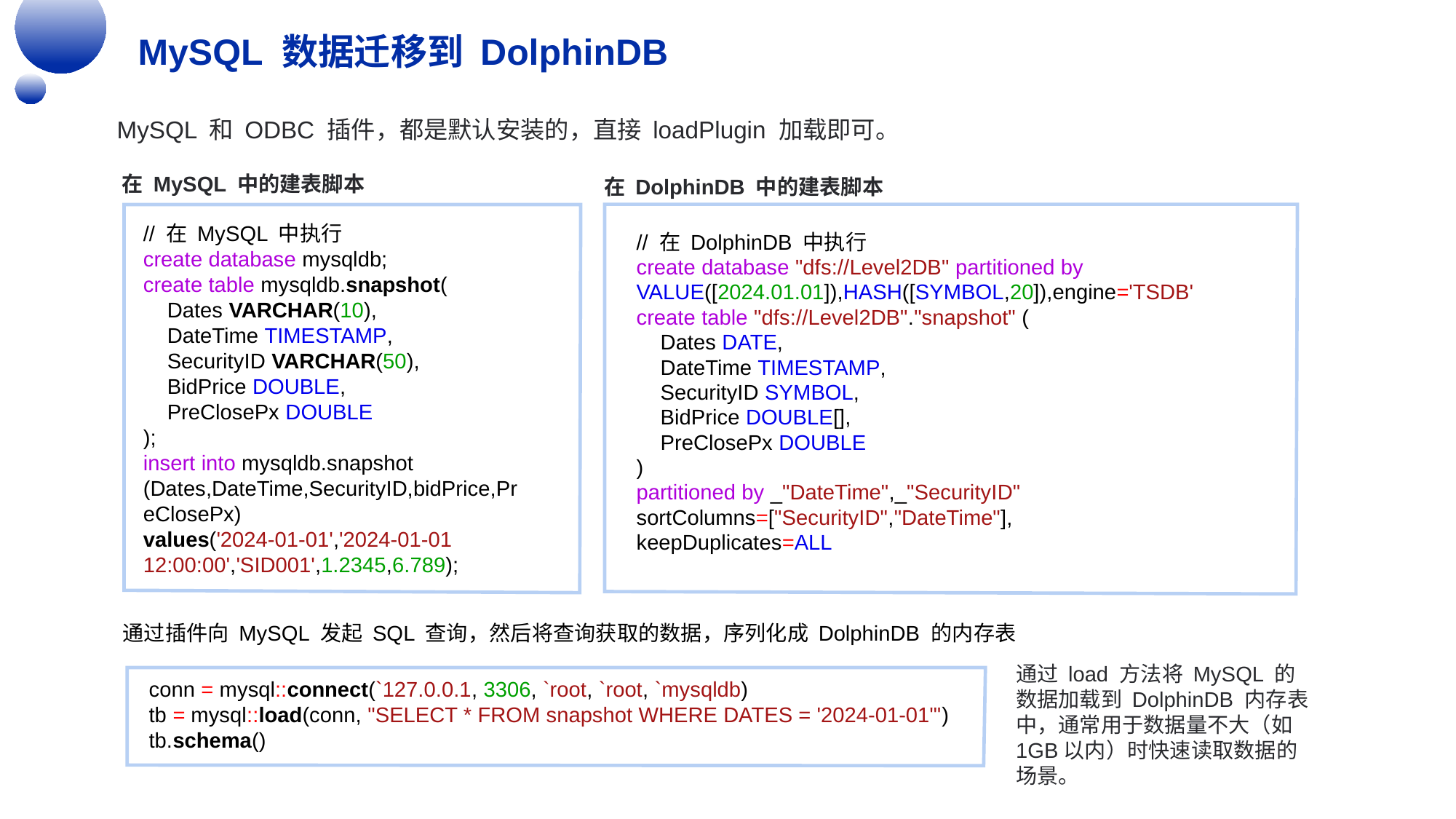

MySQL 数据迁移到 DolphinDB

MySQL 和 ODBC 插件，都是默认安装的，直接 loadPlugin 加载即可。
在 MySQL 中的建表脚本
在 DolphinDB 中的建表脚本

// 在 MySQL 中执行
create database mysqldb;
create table mysqldb.snapshot(
    Dates VARCHAR(10),
    DateTime TIMESTAMP,
    SecurityID VARCHAR(50),
    BidPrice DOUBLE,
    PreClosePx DOUBLE
);
insert into mysqldb.snapshot (Dates,DateTime,SecurityID,bidPrice,PreClosePx)
values('2024-01-01','2024-01-01 12:00:00','SID001',1.2345,6.789);
// 在 DolphinDB 中执行
create database "dfs://Level2DB" partitioned by VALUE([2024.01.01]),HASH([SYMBOL,20]),engine='TSDB'
create table "dfs://Level2DB"."snapshot" (
    Dates DATE,
    DateTime TIMESTAMP,
    SecurityID SYMBOL,
    BidPrice DOUBLE[],
    PreClosePx DOUBLE
)
partitioned by _"DateTime",_"SecurityID"
sortColumns=["SecurityID","DateTime"],
keepDuplicates=ALL
通过插件向 MySQL 发起 SQL 查询，然后将查询获取的数据，序列化成 DolphinDB 的内存表
通过 load 方法将 MySQL 的数据加载到 DolphinDB 内存表中，通常用于数据量不大（如1GB以内）时快速读取数据的场景。

conn = mysql::connect(`127.0.0.1, 3306, `root, `root, `mysqldb)
tb = mysql::load(conn, "SELECT * FROM snapshot WHERE DATES = '2024-01-01'")
tb.schema()